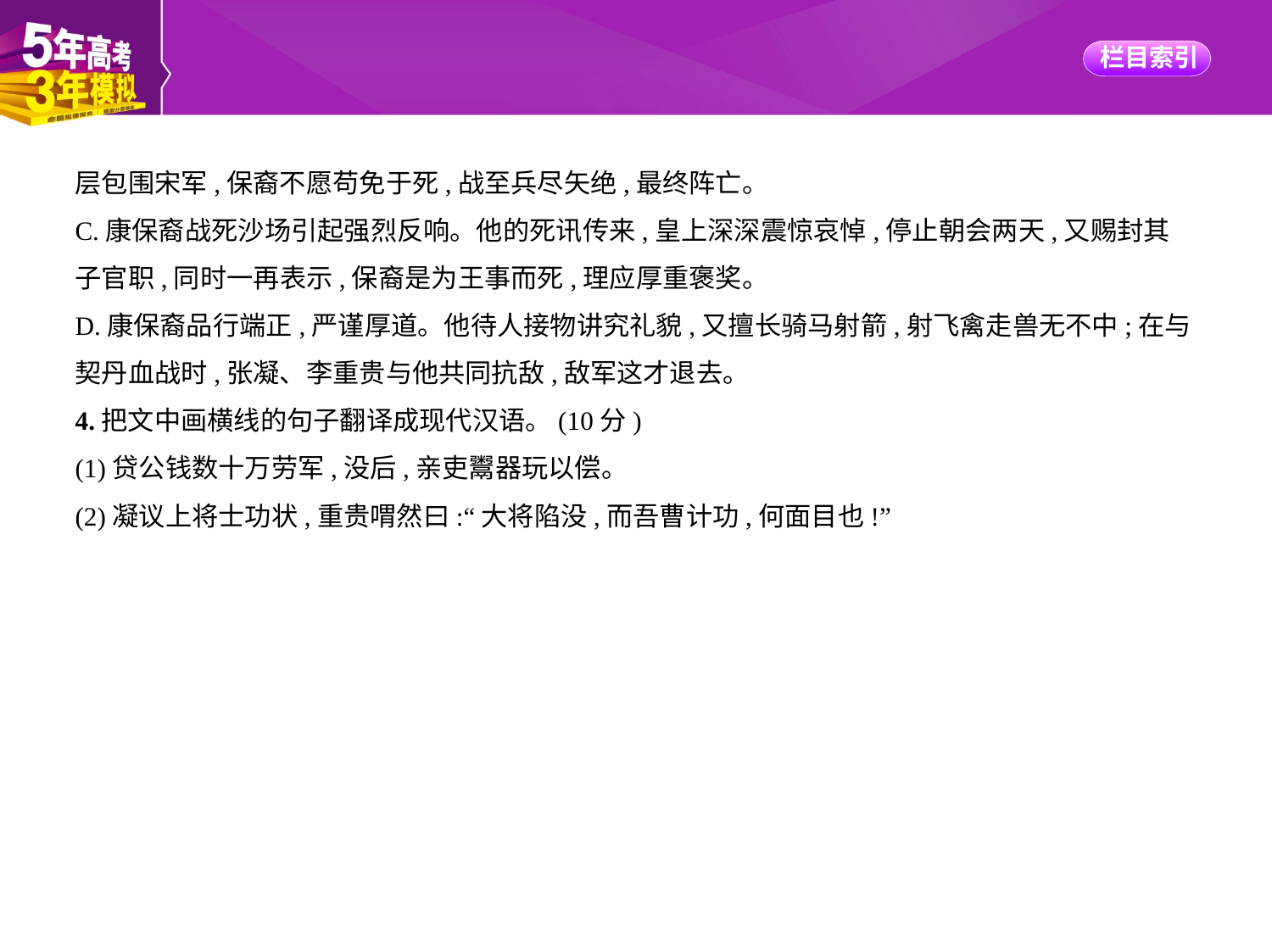

层包围宋军,保裔不愿苟免于死,战至兵尽矢绝,最终阵亡。
C.康保裔战死沙场引起强烈反响。他的死讯传来,皇上深深震惊哀悼,停止朝会两天,又赐封其
子官职,同时一再表示,保裔是为王事而死,理应厚重褒奖。
D.康保裔品行端正,严谨厚道。他待人接物讲究礼貌,又擅长骑马射箭,射飞禽走兽无不中;在与
契丹血战时,张凝、李重贵与他共同抗敌,敌军这才退去。
4.把文中画横线的句子翻译成现代汉语。(10分)
(1)贷公钱数十万劳军,没后,亲吏鬻器玩以偿。
(2)凝议上将士功状,重贵喟然曰:“大将陷没,而吾曹计功,何面目也!”